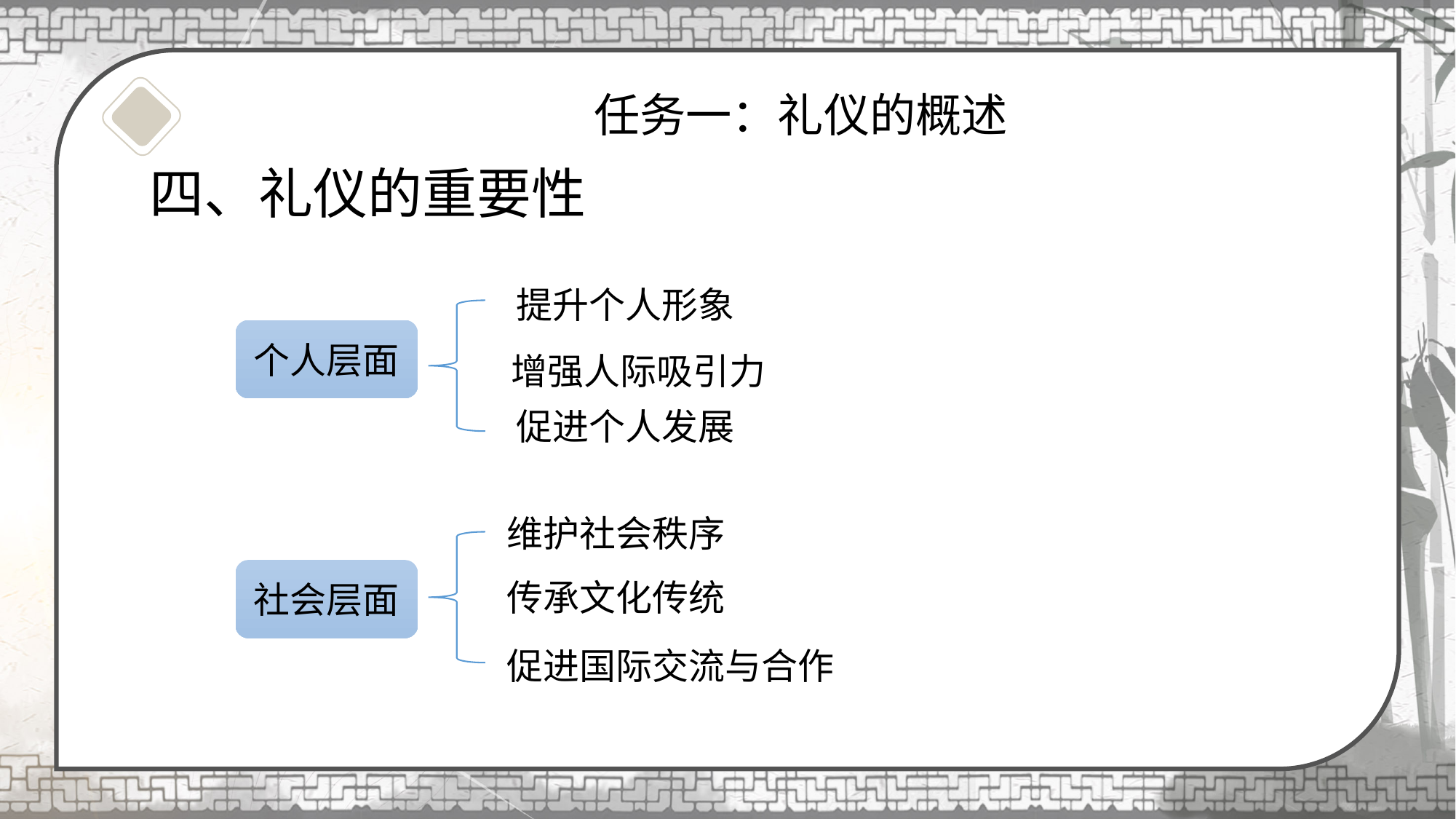

# 任务一：礼仪的概述
四、礼仪的重要性
提升个人形象

个人层面
增强人际吸引力
促进个人发展
维护社会秩序

社会层面
传承文化传统
促进国际交流与合作